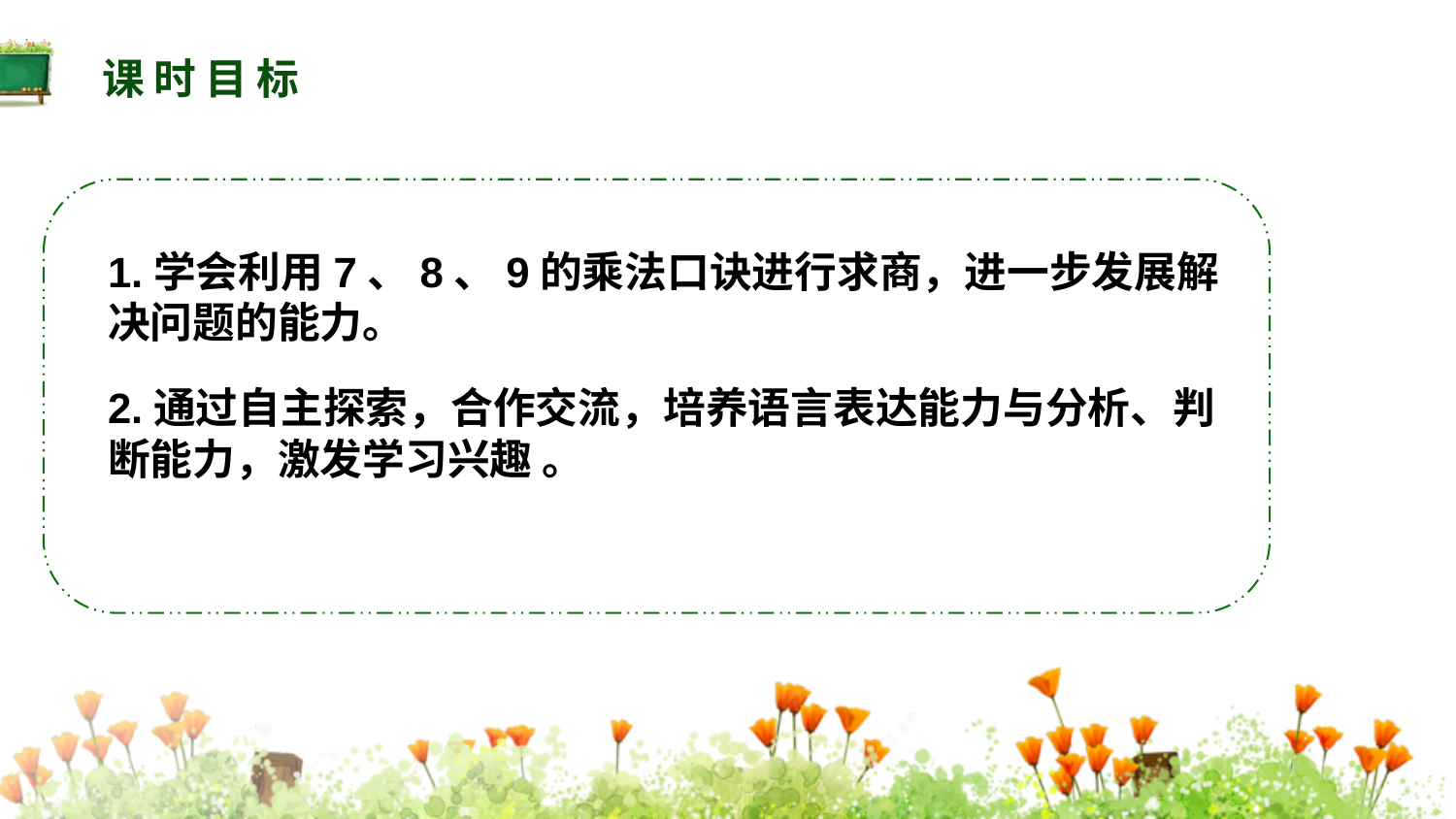

课时目标

1.学会利用7、8、9的乘法口诀进行求商，进一步发展解决问题的能力。
2.通过自主探索，合作交流，培养语言表达能力与分析、判断能力，激发学习兴趣 。